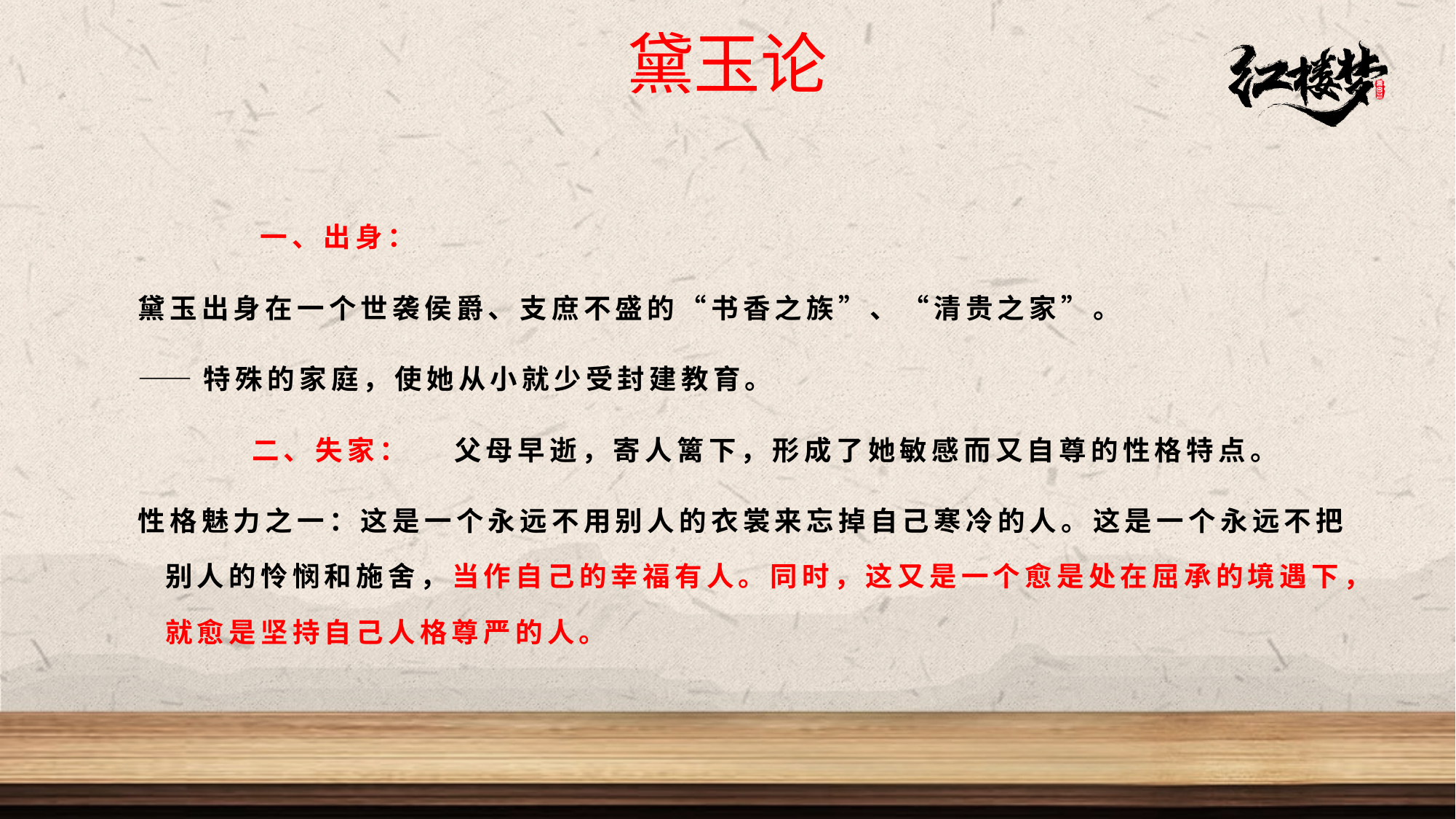

黛玉论

          一、出身：
黛玉出身在一个世袭侯爵、支庶不盛的“书香之族”、“清贵之家”。
——特殊的家庭，使她从小就少受封建教育。
          二、失家：    父母早逝，寄人篱下，形成了她敏感而又自尊的性格特点。
性格魅力之一：这是一个永远不用别人的衣裳来忘掉自己寒冷的人。这是一个永远不把别人的怜悯和施舍，当作自己的幸福有人。同时，这又是一个愈是处在屈承的境遇下，就愈是坚持自己人格尊严的人。